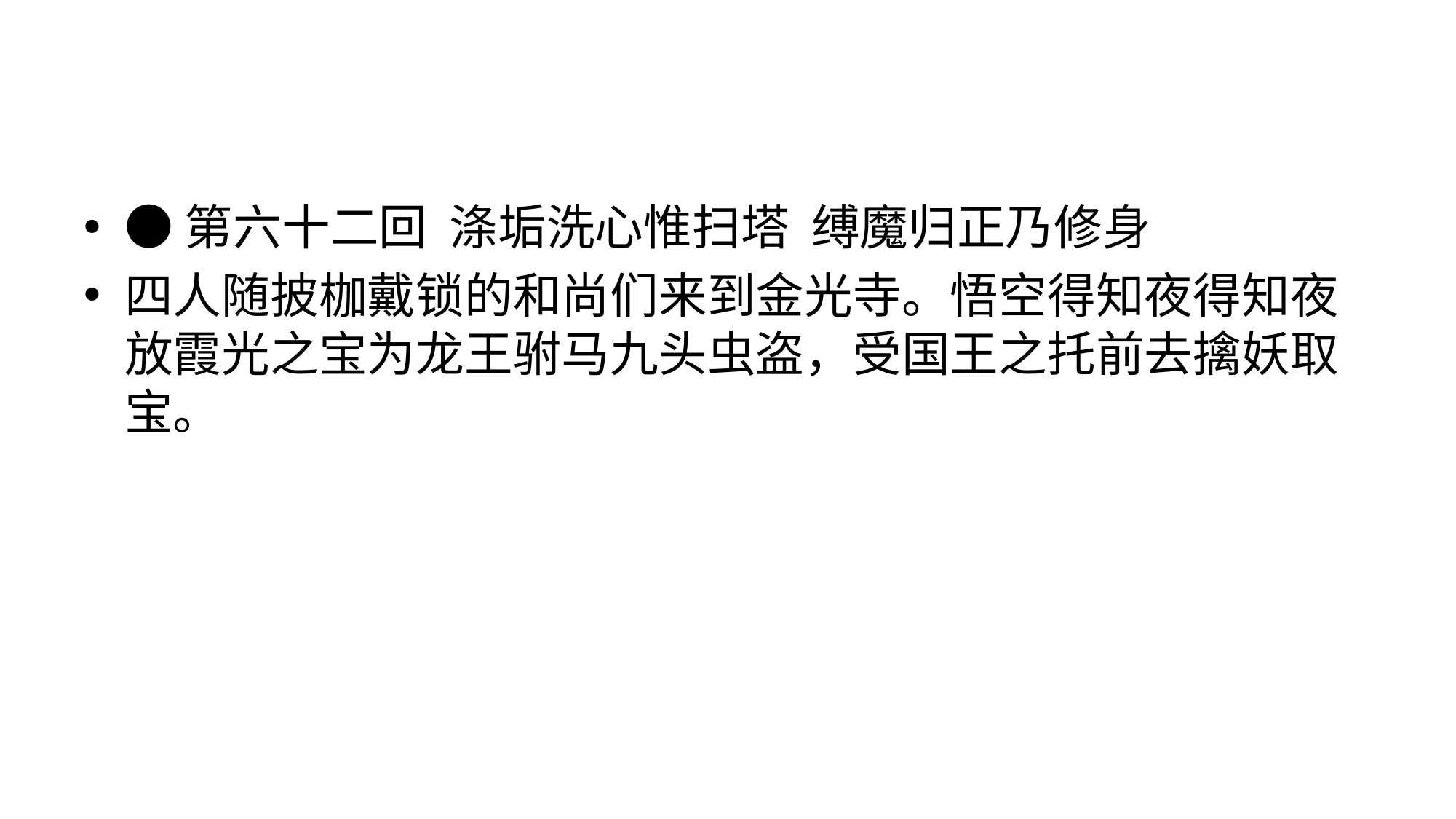

#
●第六十二回  涤垢洗心惟扫塔  缚魔归正乃修身
四人随披枷戴锁的和尚们来到金光寺。悟空得知夜得知夜放霞光之宝为龙王驸马九头虫盗，受国王之托前去擒妖取宝。